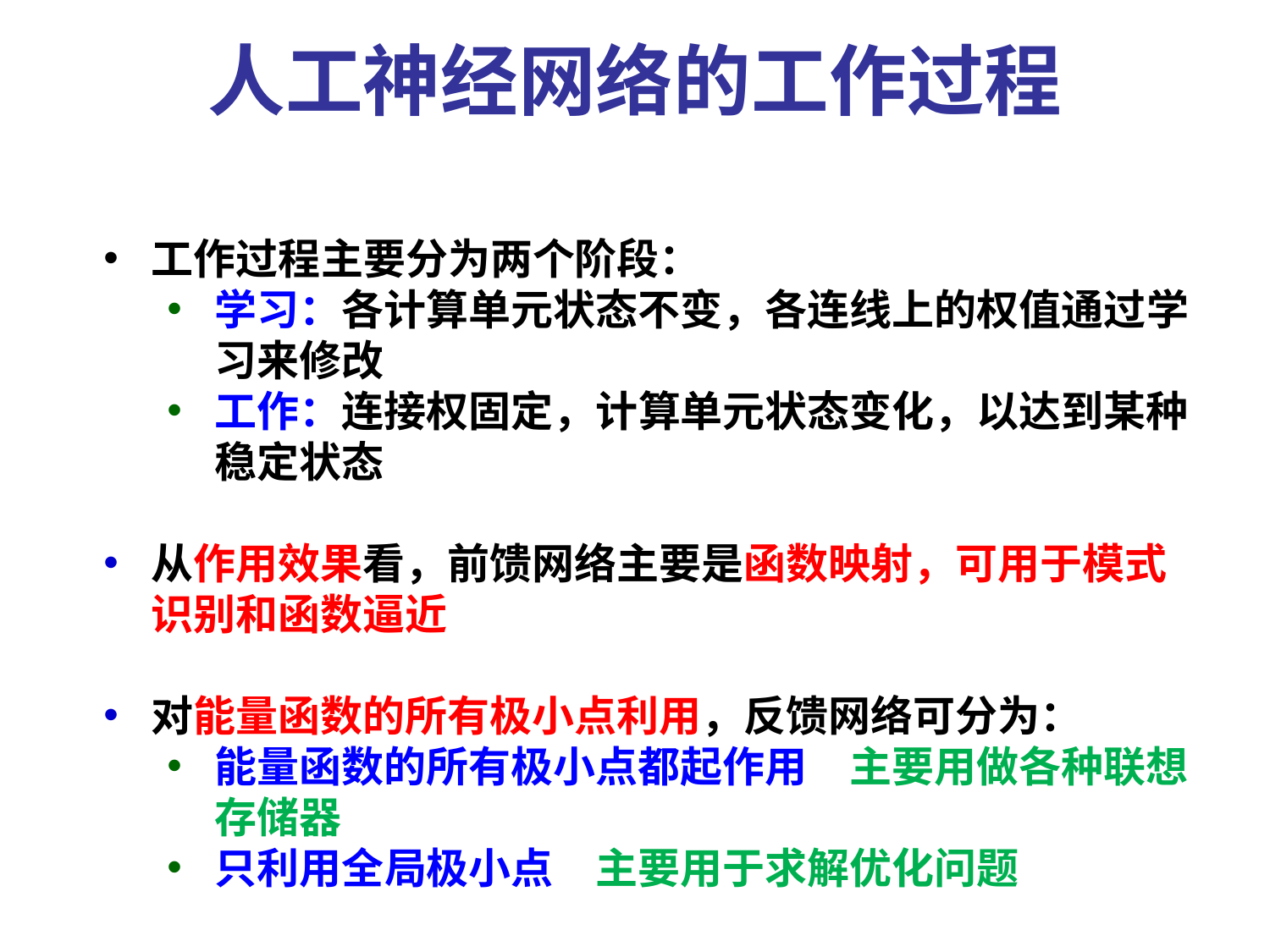

人工神经网络的工作过程
工作过程主要分为两个阶段：
学习：各计算单元状态不变，各连线上的权值通过学习来修改
工作：连接权固定，计算单元状态变化，以达到某种稳定状态

从作用效果看，前馈网络主要是函数映射，可用于模式识别和函数逼近

对能量函数的所有极小点利用，反馈网络可分为：
能量函数的所有极小点都起作用	主要用做各种联想存储器
只利用全局极小点	主要用于求解优化问题